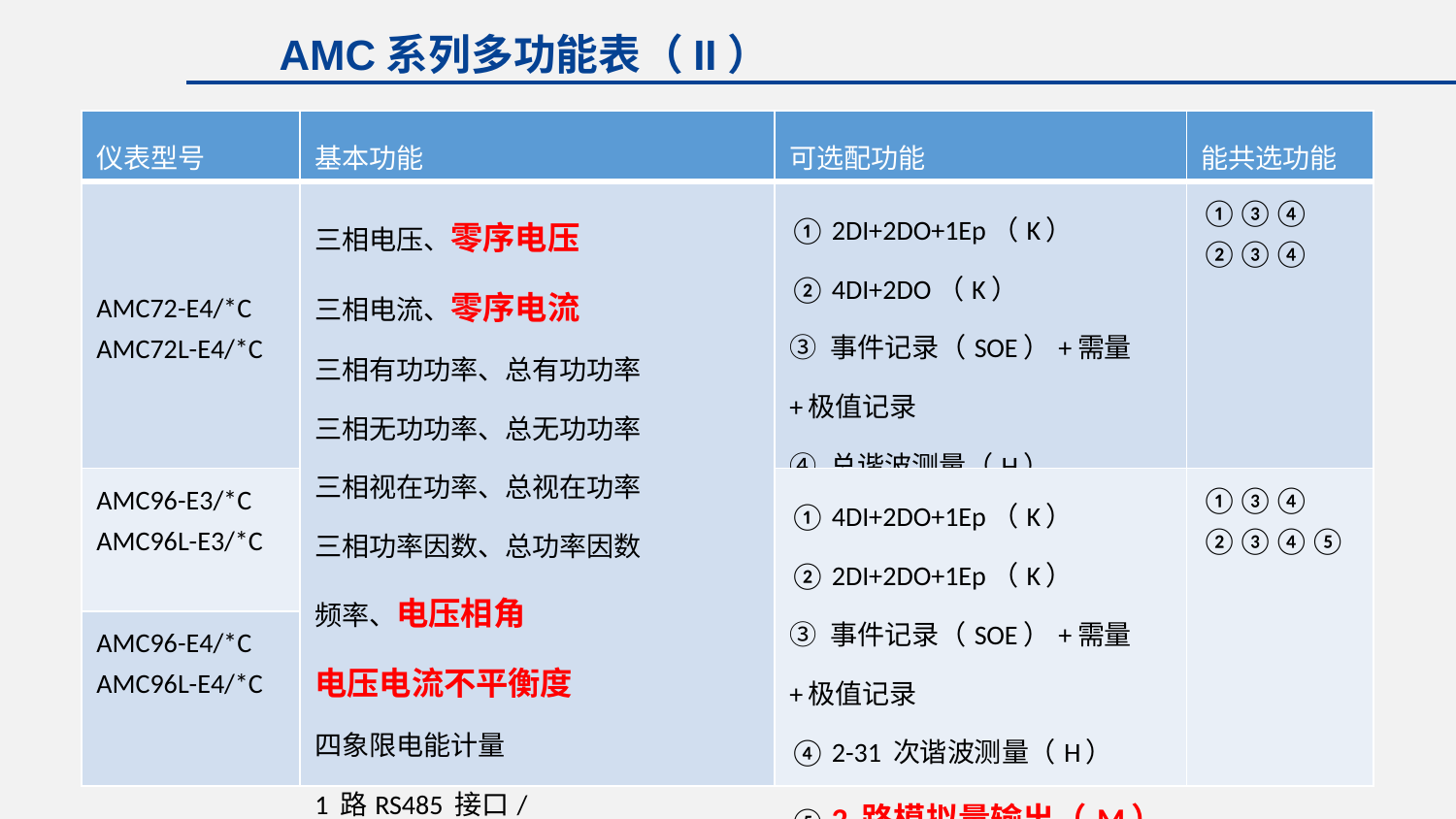

AMC系列多功能表（II）
| 仪表型号 | 基本功能 | 可选配功能 | 能共选功能 |
| --- | --- | --- | --- |
| AMC72-E4/\*C AMC72L-E4/\*C | 三相电压、零序电压 三相电流、零序电流 三相有功功率、总有功功率 三相无功功率、总无功功率 三相视在功率、总视在功率 三相功率因数、总功率因数 频率、电压相角 电压电流不平衡度 四象限电能计量 1 路RS485 接口/ Modbus-RTU 协议和DLT645规约 | ① 2DI+2DO+1Ep（K） ② 4DI+2DO（K） ③ 事件记录（SOE）+需量+极值记录 ④ 总谐波测量（H） | ①③④ ②③④ |
| AMC96-E3/\*C AMC96L-E3/\*C |  | ① 4DI+2DO+1Ep（K） ② 2DI+2DO+1Ep（K） ③ 事件记录（SOE）+需量+极值记录 ④ 2-31 次谐波测量（H） ⑤ 2 路模拟量输出（M） | ①③④ ②③④⑤ |
| AMC96-E4/\*C AMC96L-E4/\*C |  |  |  |